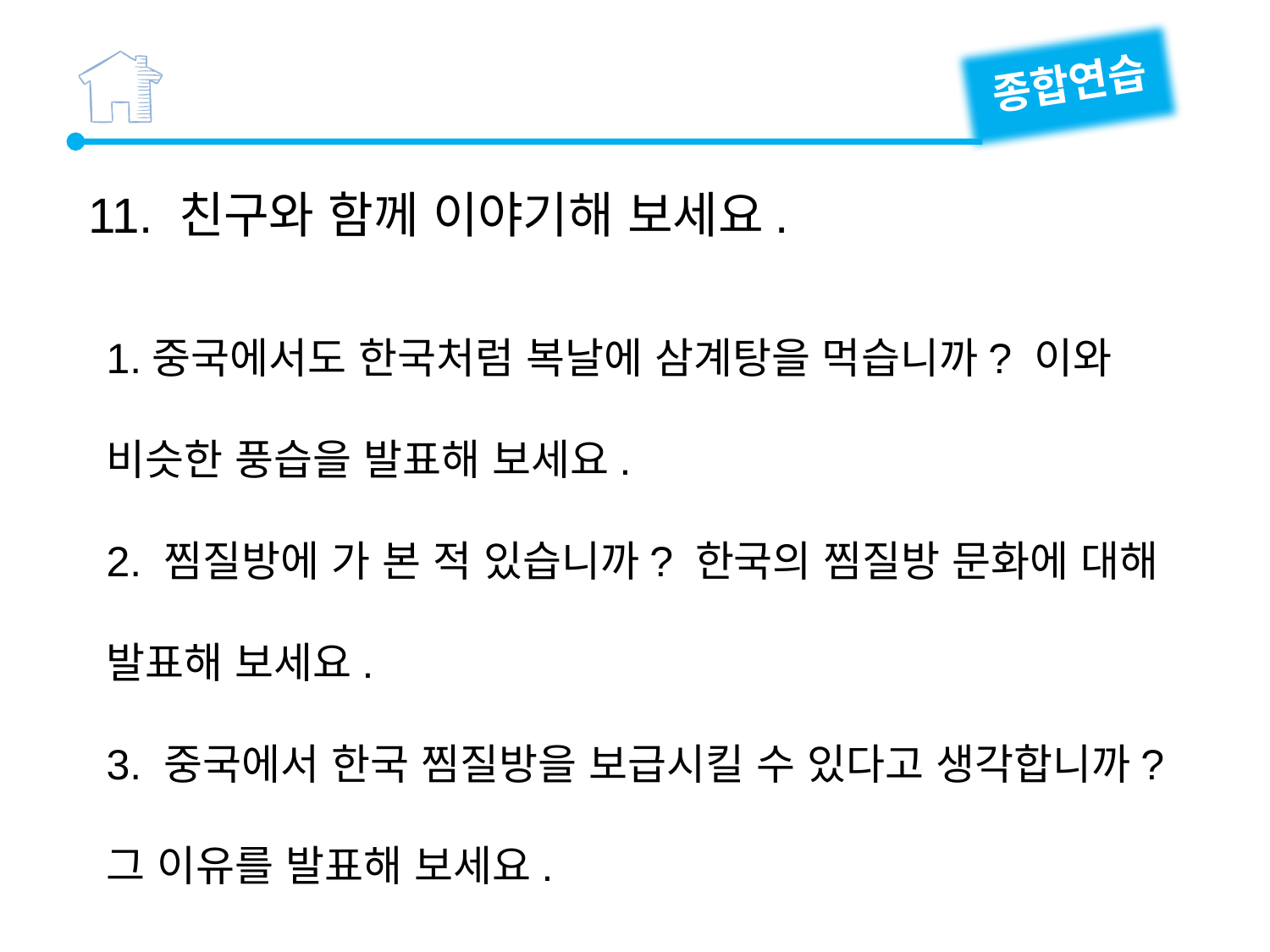

종합연습

11. 친구와 함께 이야기해 보세요.
1.중국에서도 한국처럼 복날에 삼계탕을 먹습니까? 이와 비슷한 풍습을 발표해 보세요.
2. 찜질방에 가 본 적 있습니까? 한국의 찜질방 문화에 대해 발표해 보세요.
3. 중국에서 한국 찜질방을 보급시킬 수 있다고 생각합니까? 그 이유를 발표해 보세요.